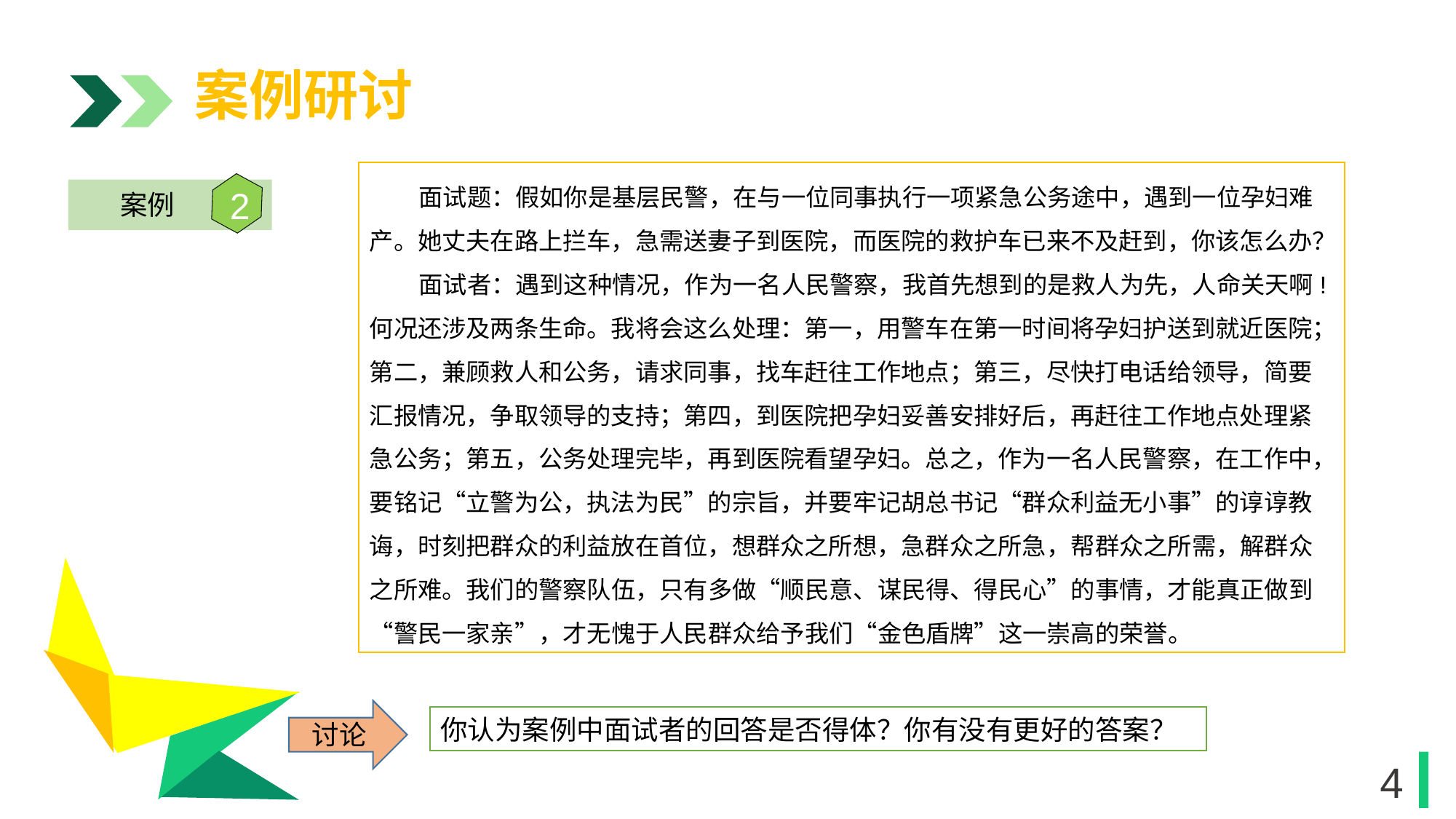

案例研讨

        面试题：假如你是基层民警，在与一位同事执行一项紧急公务途中，遇到一位孕妇难产。她丈夫在路上拦车，急需送妻子到医院，而医院的救护车已来不及赶到，你该怎么办？
        面试者：遇到这种情况，作为一名人民警察，我首先想到的是救人为先，人命关天啊!何况还涉及两条生命。我将会这么处理：第一，用警车在第一时间将孕妇护送到就近医院；第二，兼顾救人和公务，请求同事，找车赶往工作地点；第三，尽快打电话给领导，简要汇报情况，争取领导的支持；第四，到医院把孕妇妥善安排好后，再赶往工作地点处理紧急公务；第五，公务处理完毕，再到医院看望孕妇。总之，作为一名人民警察，在工作中，要铭记“立警为公，执法为民”的宗旨，并要牢记胡总书记“群众利益无小事”的谆谆教诲，时刻把群众的利益放在首位，想群众之所想，急群众之所急，帮群众之所需，解群众之所难。我们的警察队伍，只有多做“顺民意、谋民得、得民心”的事情，才能真正做到“警民一家亲”，才无愧于人民群众给予我们“金色盾牌”这一崇高的荣誉。
2

案例
1

1

讨论
你认为案例中面试者的回答是否得体？你有没有更好的答案？
4